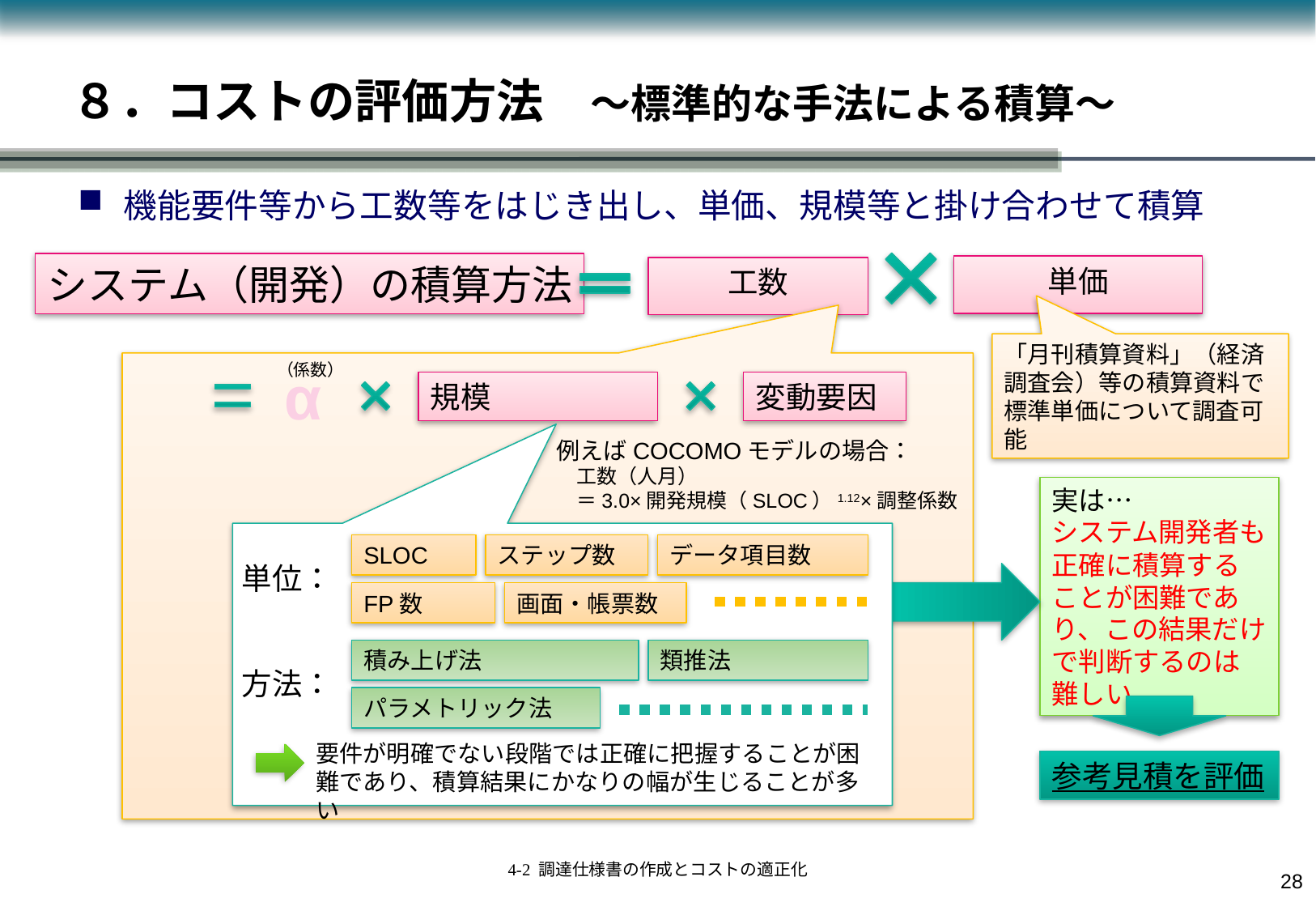

# ８．コストの評価方法　～標準的な手法による積算～
機能要件等から工数等をはじき出し、単価、規模等と掛け合わせて積算

システム（開発）の積算方法
単価
工数

「月刊積算資料」（経済調査会）等の積算資料で標準単価について調査可能

（係数）
α

規模
変動要因

例えばCOCOMOモデルの場合：
　工数（人月）
　＝3.0×開発規模（SLOC）1.12×調整係数
実は…
システム開発者も正確に積算することが困難であり、この結果だけで判断するのは難しい

SLOC
ステップ数
データ項目数
単位：
FP数
画面・帳票数
積み上げ法
類推法
方法：
パラメトリック法

要件が明確でない段階では正確に把握することが困難であり、積算結果にかなりの幅が生じることが多い

参考見積を評価
28
4-2 調達仕様書の作成とコストの適正化